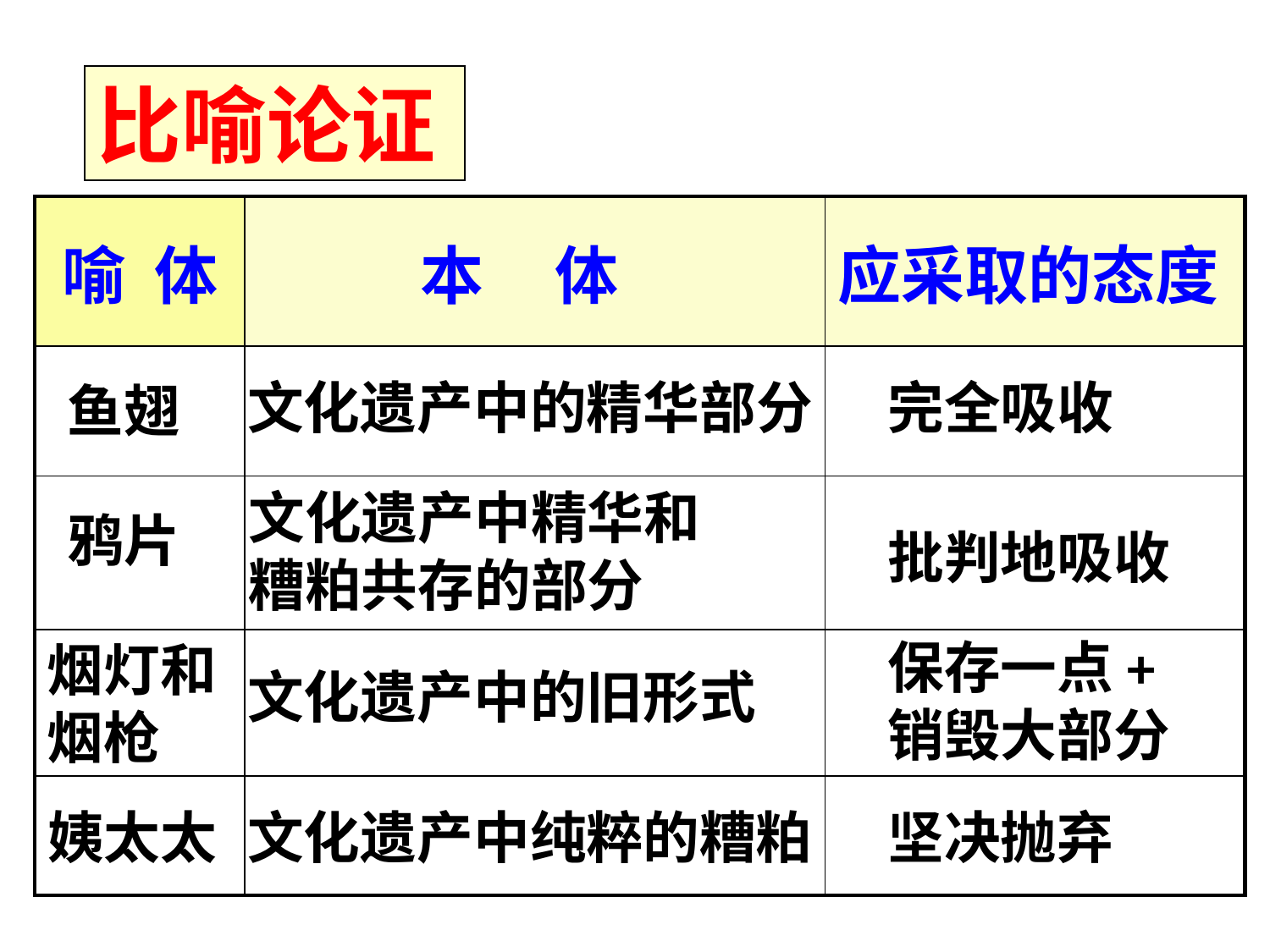

比喻论证
| 喻 体 | 本 体 | 应采取的态度 |
| --- | --- | --- |
|  |  |  |
|  |  |  |
|  |  |  |
|  |  |  |

文化遗产中的精华部分
完全吸收
鱼翅
文化遗产中精华和
糟粕共存的部分
鸦片
批判地吸收
保存一点+
销毁大部分
烟灯和
烟枪
文化遗产中的旧形式
姨太太
文化遗产中纯粹的糟粕
坚决抛弃